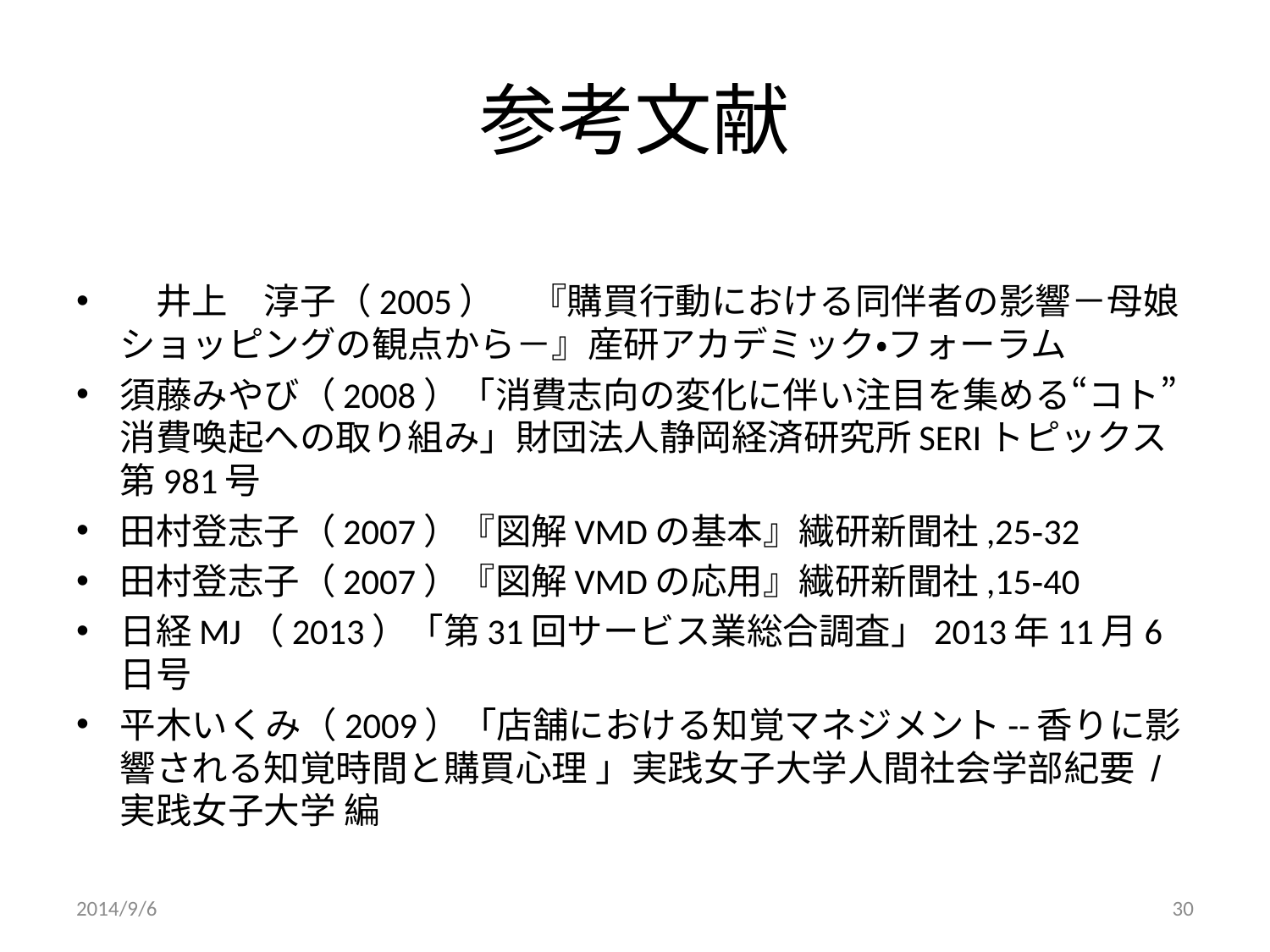

# 参考文献

　井上　淳子（2005）　『購買行動における同伴者の影響－母娘ショッピングの観点から－』産研アカデミック・フォーラム
須藤みやび（2008）「消費志向の変化に伴い注目を集める“コト”消費喚起への取り組み」財団法人静岡経済研究所SERIトピックス第981号
田村登志子（2007）『図解VMDの基本』繊研新聞社,25‐32
田村登志子（2007）『図解VMDの応用』繊研新聞社,15‐40
日経MJ（2013）「第31回サービス業総合調査」2013年11月6日号
平木いくみ（2009）「店舗における知覚マネジメント--香りに影響される知覚時間と購買心理 」実践女子大学人間社会学部紀要 / 実践女子大学 編

2014/9/6
30